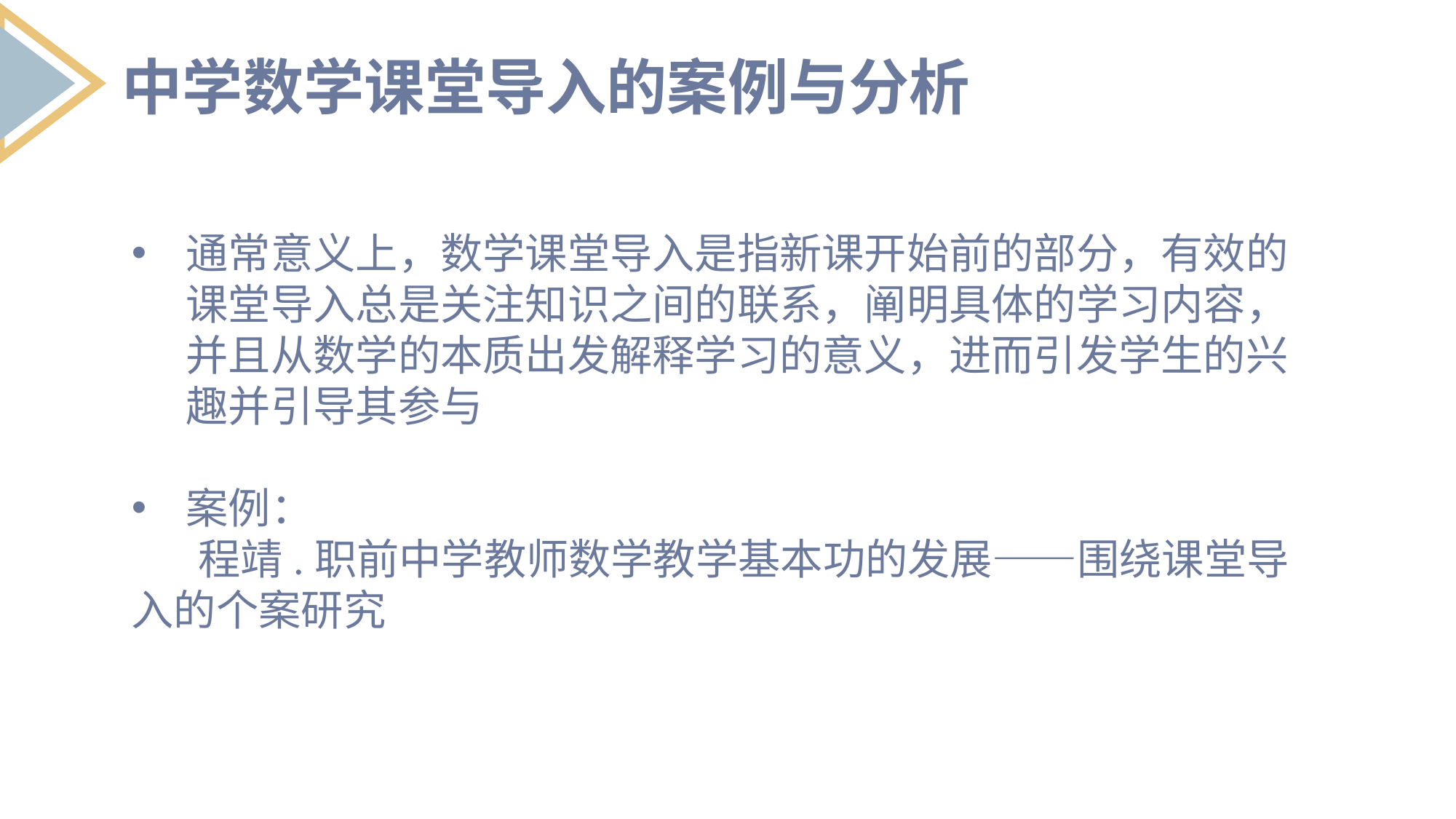

中学数学课堂导入的案例与分析

通常意义上，数学课堂导入是指新课开始前的部分，有效的课堂导入总是关注知识之间的联系，阐明具体的学习内容，并且从数学的本质出发解释学习的意义，进而引发学生的兴趣并引导其参与

案例：
      程靖.职前中学教师数学教学基本功的发展——围绕课堂导入的个案研究